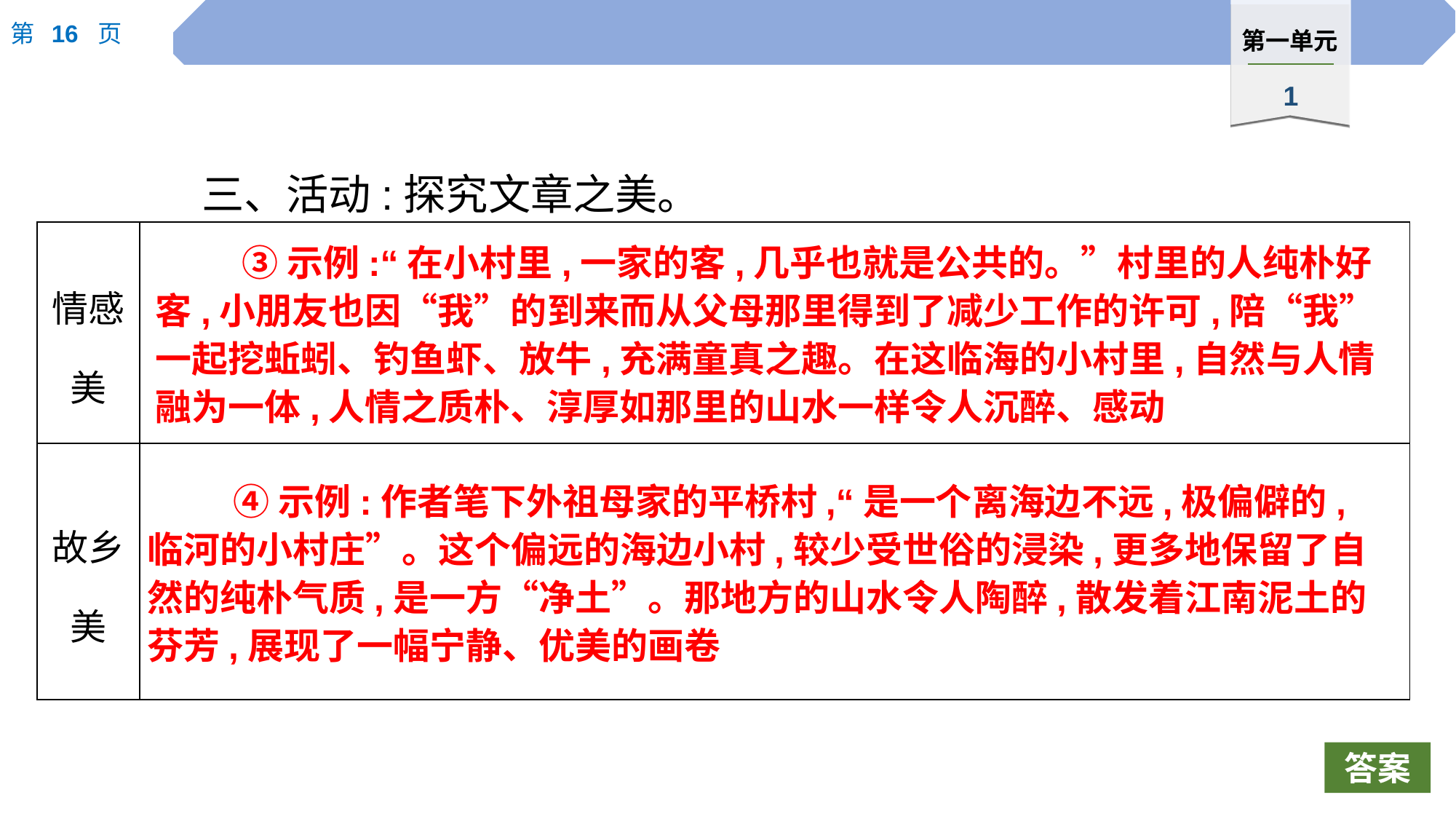

三、活动:探究文章之美。
| 情感美 |  |
| --- | --- |
| 故乡美 |  |
③示例:“在小村里,一家的客,几乎也就是公共的。”村里的人纯朴好客,小朋友也因“我”的到来而从父母那里得到了减少工作的许可,陪“我”一起挖蚯蚓、钓鱼虾、放牛,充满童真之趣。在这临海的小村里,自然与人情融为一体,人情之质朴、淳厚如那里的山水一样令人沉醉、感动
④示例:作者笔下外祖母家的平桥村,“是一个离海边不远,极偏僻的,临河的小村庄”。这个偏远的海边小村,较少受世俗的浸染,更多地保留了自然的纯朴气质,是一方“净土”。那地方的山水令人陶醉,散发着江南泥土的芬芳,展现了一幅宁静、优美的画卷
答案